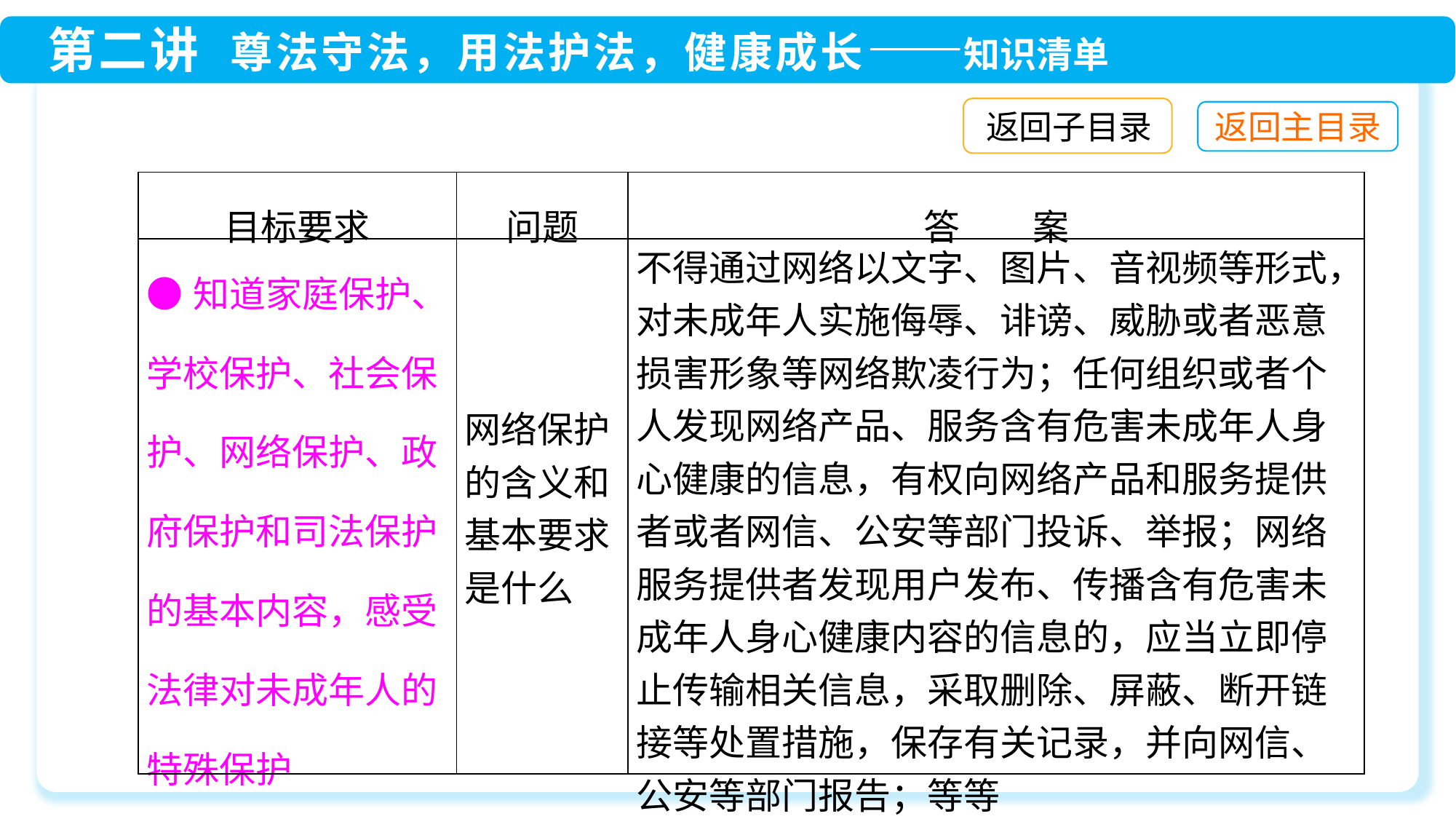

返回子目录
| 目标要求 | 问题 | 答　　案 |
| --- | --- | --- |
| ●知道家庭保护、学校保护、社会保护、网络保护、政府保护和司法保护的基本内容，感受法律对未成年人的特殊保护 | 网络保护的含义和基本要求是什么 | 不得通过网络以文字、图片、音视频等形式，对未成年人实施侮辱、诽谤、威胁或者恶意损害形象等网络欺凌行为；任何组织或者个人发现网络产品、服务含有危害未成年人身心健康的信息，有权向网络产品和服务提供者或者网信、公安等部门投诉、举报；网络服务提供者发现用户发布、传播含有危害未成年人身心健康内容的信息的，应当立即停止传输相关信息，采取删除、屏蔽、断开链接等处置措施，保存有关记录，并向网信、公安等部门报告；等等 |